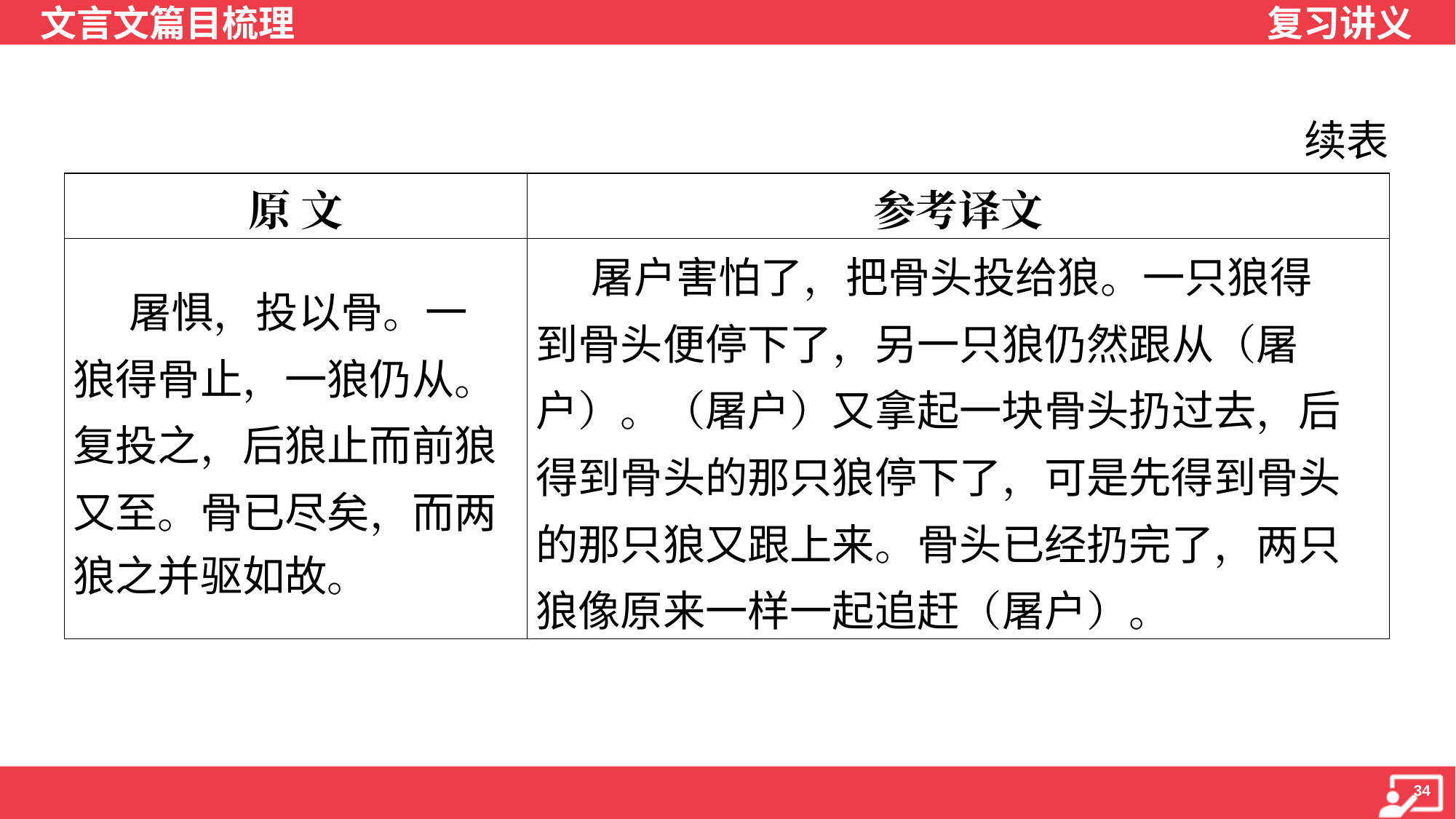

续表
| 原 文 | 参考译文 |
| --- | --- |
| 屠惧，投以骨。一 狼得骨止，一狼仍从。 复投之，后狼止而前狼 又至。骨已尽矣，而两 狼之并驱如故。 | 屠户害怕了，把骨头投给狼。一只狼得 到骨头便停下了，另一只狼仍然跟从（屠户）。（屠户）又拿起一块骨头扔过去，后得到骨头的那只狼停下了，可是先得到骨头的那只狼又跟上来。骨头已经扔完了，两只狼像原来一样一起追赶（屠户）。 |